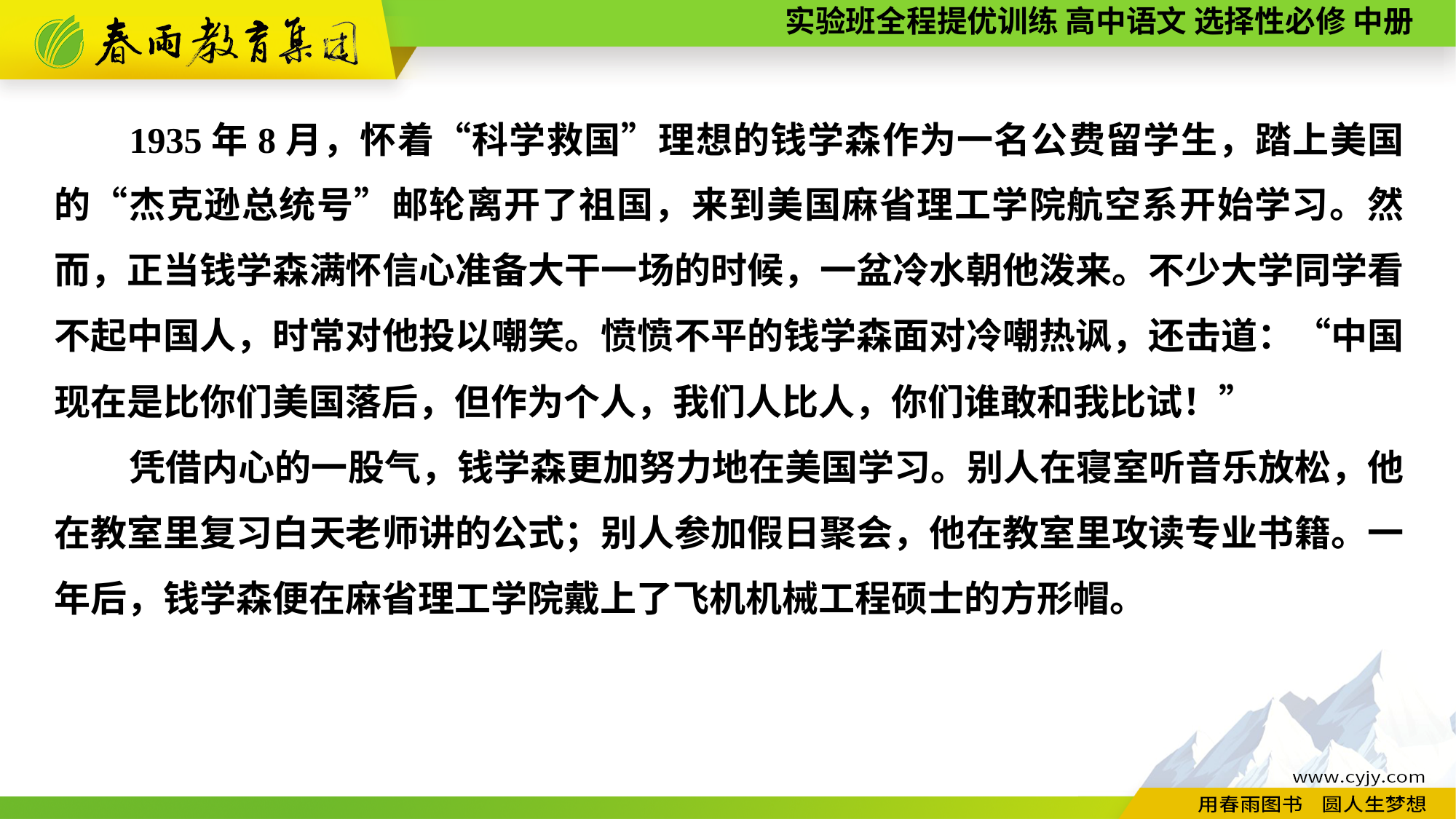

1935年8月，怀着“科学救国”理想的钱学森作为一名公费留学生，踏上美国的“杰克逊总统号”邮轮离开了祖国，来到美国麻省理工学院航空系开始学习。然而，正当钱学森满怀信心准备大干一场的时候，一盆冷水朝他泼来。不少大学同学看不起中国人，时常对他投以嘲笑。愤愤不平的钱学森面对冷嘲热讽，还击道：“中国现在是比你们美国落后，但作为个人，我们人比人，你们谁敢和我比试！”
凭借内心的一股气，钱学森更加努力地在美国学习。别人在寝室听音乐放松，他在教室里复习白天老师讲的公式；别人参加假日聚会，他在教室里攻读专业书籍。一年后，钱学森便在麻省理工学院戴上了飞机机械工程硕士的方形帽。